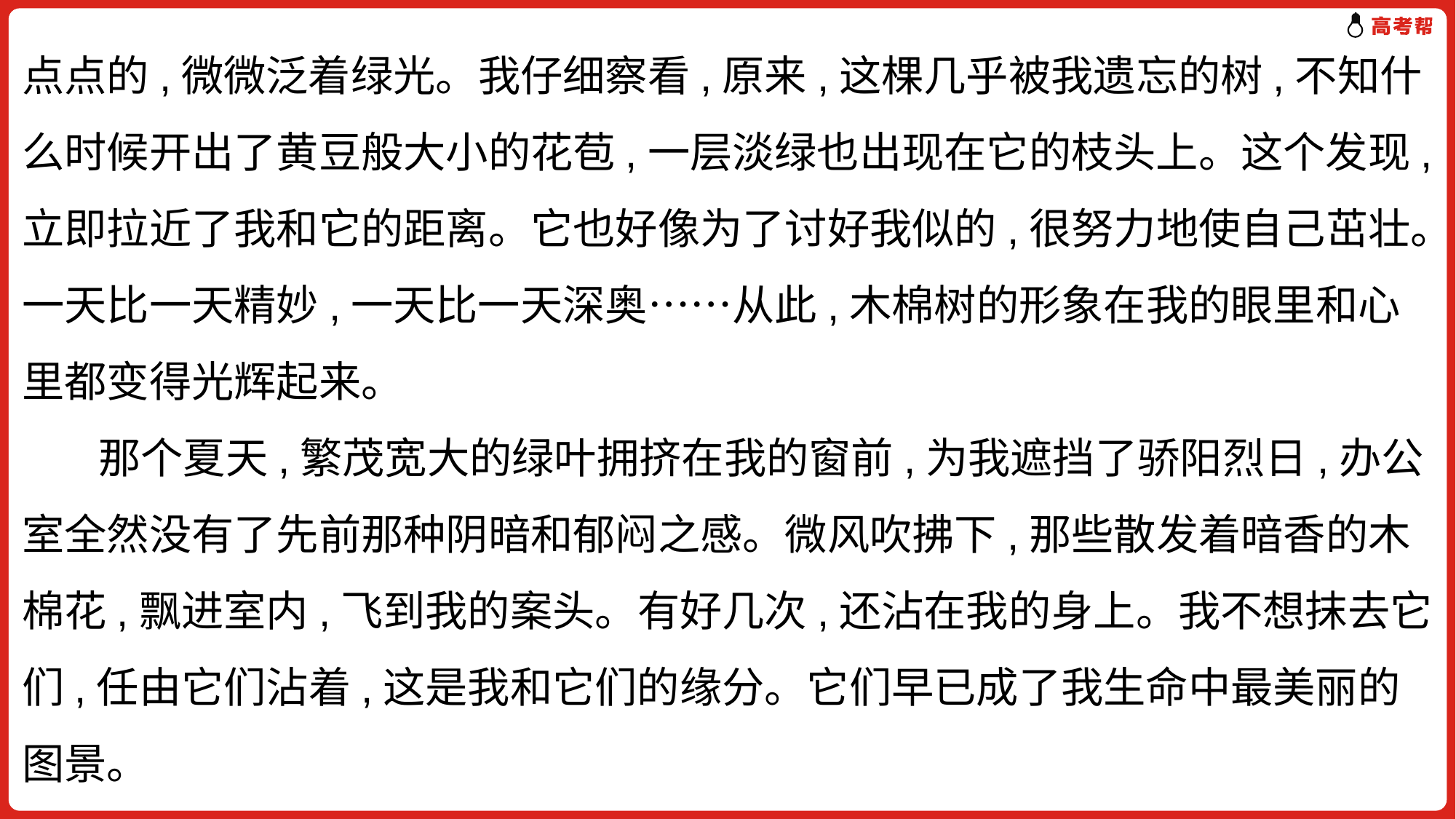

点点的,微微泛着绿光。我仔细察看,原来,这棵几乎被我遗忘的树,不知什么时候开出了黄豆般大小的花苞,一层淡绿也出现在它的枝头上。这个发现,立即拉近了我和它的距离。它也好像为了讨好我似的,很努力地使自己茁壮。一天比一天精妙,一天比一天深奥……从此,木棉树的形象在我的眼里和心里都变得光辉起来。
       那个夏天,繁茂宽大的绿叶拥挤在我的窗前,为我遮挡了骄阳烈日,办公室全然没有了先前那种阴暗和郁闷之感。微风吹拂下,那些散发着暗香的木棉花,飘进室内,飞到我的案头。有好几次,还沾在我的身上。我不想抹去它们,任由它们沾着,这是我和它们的缘分。它们早已成了我生命中最美丽的图景。
(卢维凡《窗前的木棉树》)